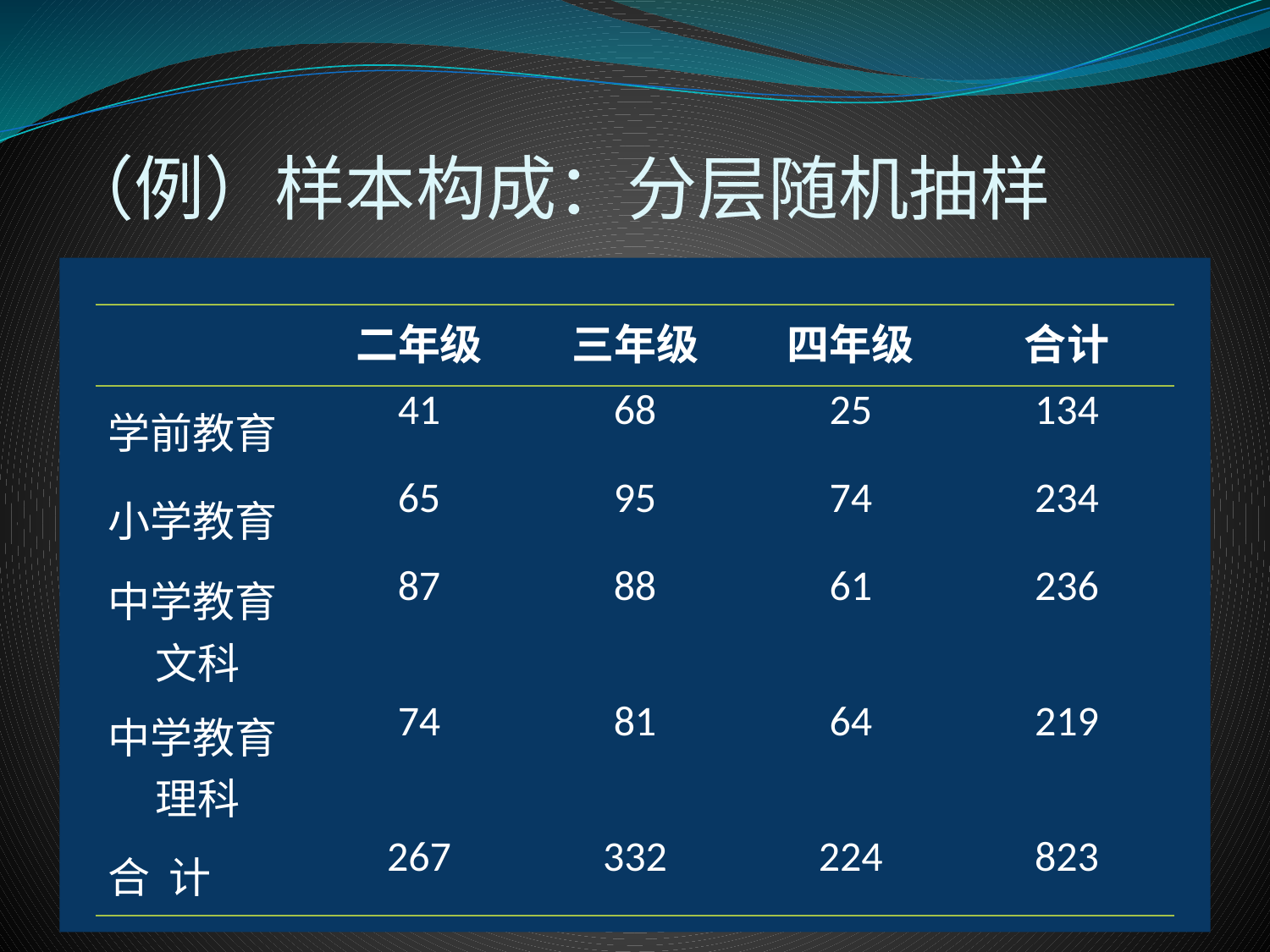

# （例）样本构成：分层随机抽样

|  | 二年级 | 三年级 | 四年级 | 合计 |
| --- | --- | --- | --- | --- |
| 学前教育 | 41 | 68 | 25 | 134 |
| 小学教育 | 65 | 95 | 74 | 234 |
| 中学教育文科 | 87 | 88 | 61 | 236 |
| 中学教育理科 | 74 | 81 | 64 | 219 |
| 合 计 | 267 | 332 | 224 | 823 |